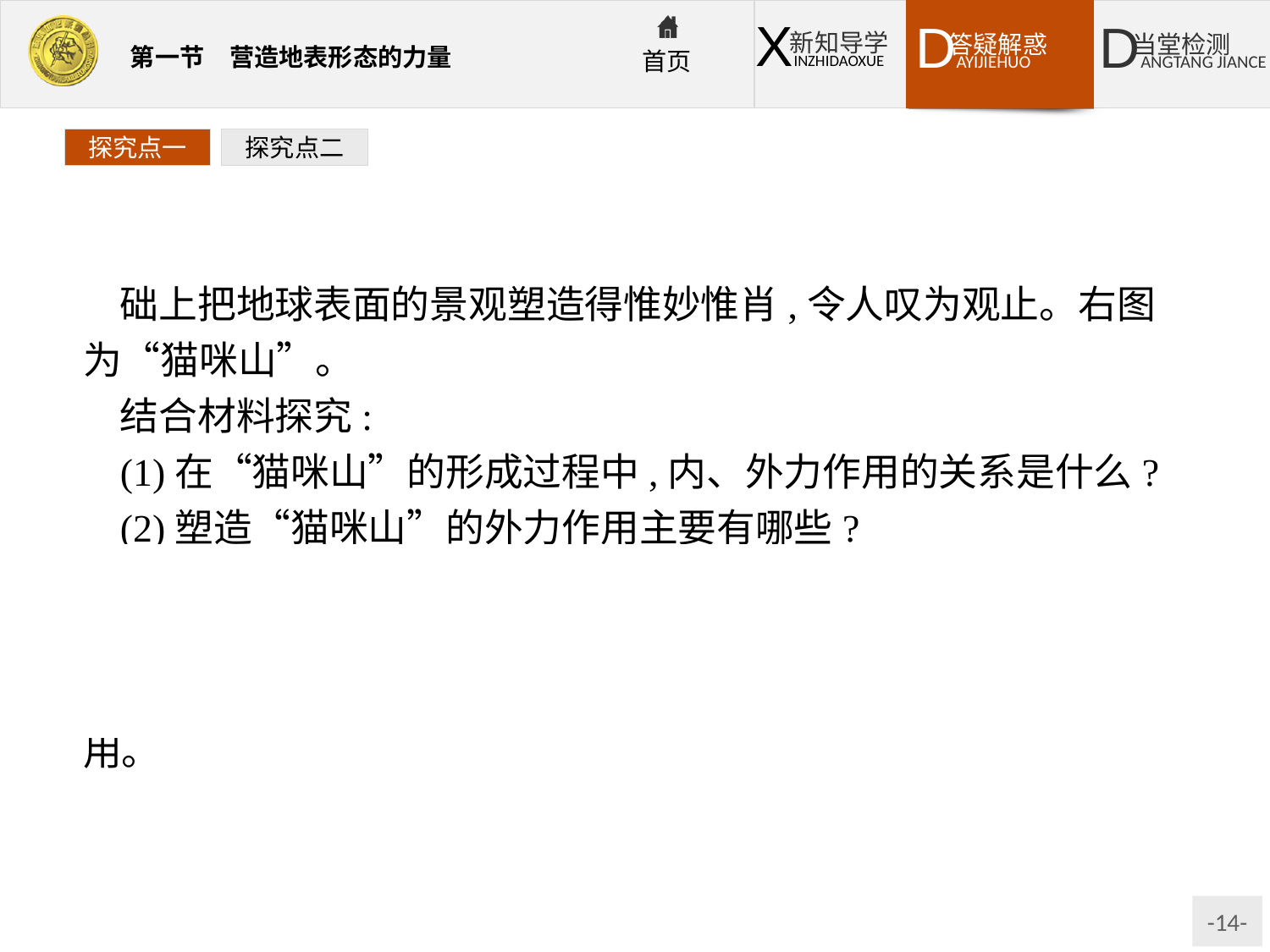

探究点一
探究点二
础上把地球表面的景观塑造得惟妙惟肖,令人叹为观止。右图为“猫咪山”。
结合材料探究:
(1)在“猫咪山”的形成过程中,内、外力作用的关系是什么?
(2)塑造“猫咪山”的外力作用主要有哪些?
提示:(1)“猫咪山”是在内、外力共同作用下形成的,它们是同时进行的。
(2)塑造“猫咪山”的外力作用主要是风化作用和流水的侵蚀作用。